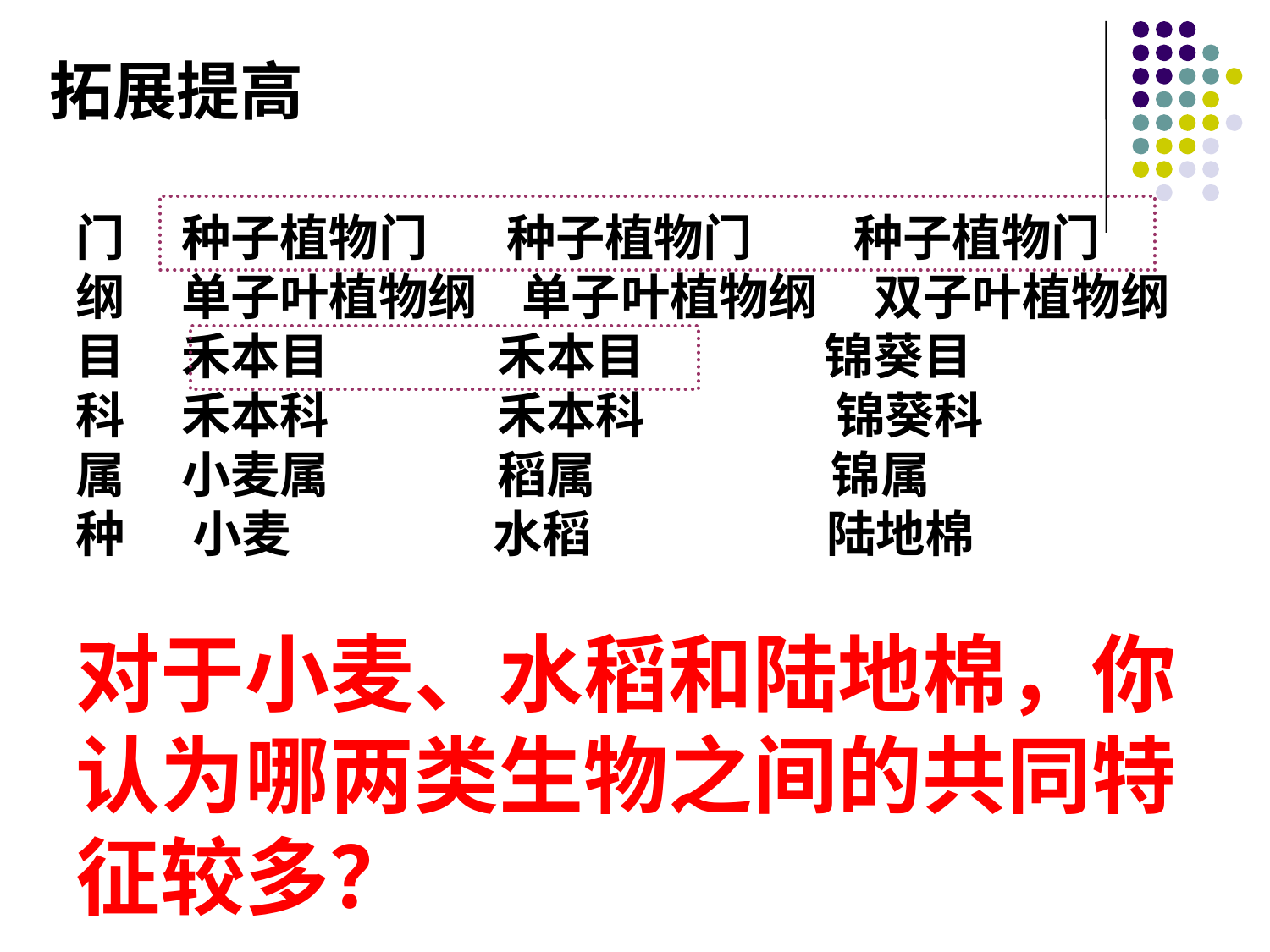

拓展提高

门     种子植物门       种子植物门         种子植物门
纲     单子叶植物纲    单子叶植物纲     双子叶植物纲
目     禾本目               禾本目                锦葵目
科     禾本科               禾本科                 锦葵科
属     小麦属               稻属                     锦属
种      小麦                  水稻                     陆地棉

对于小麦、水稻和陆地棉，你认为哪两类生物之间的共同特征较多？